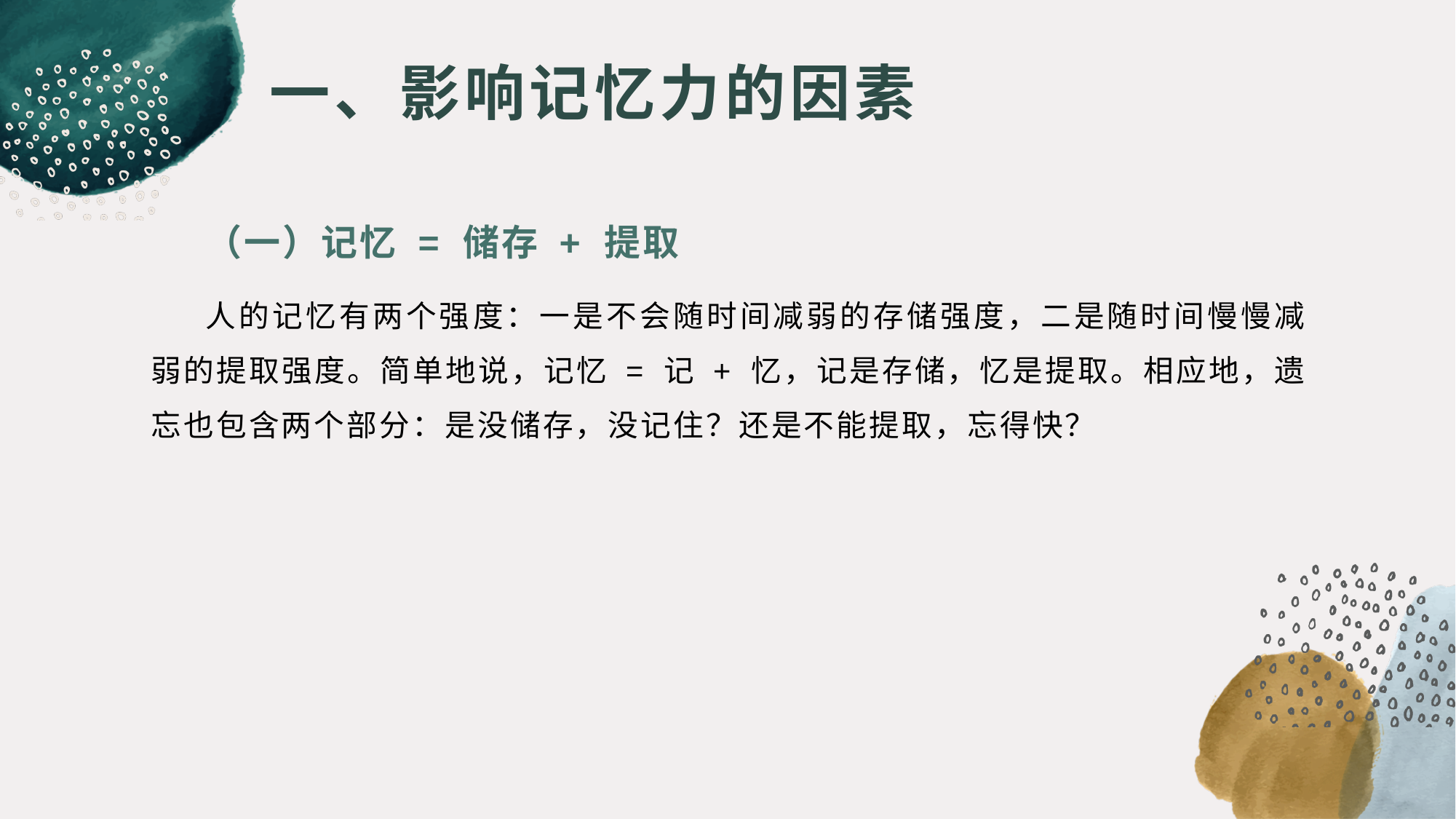

# 一、影响记忆力的因素
（一）记忆 = 储存 + 提取
人的记忆有两个强度：一是不会随时间减弱的存储强度，二是随时间慢慢减弱的提取强度。简单地说，记忆 = 记 + 忆，记是存储，忆是提取。相应地，遗忘也包含两个部分：是没储存，没记住？还是不能提取，忘得快？